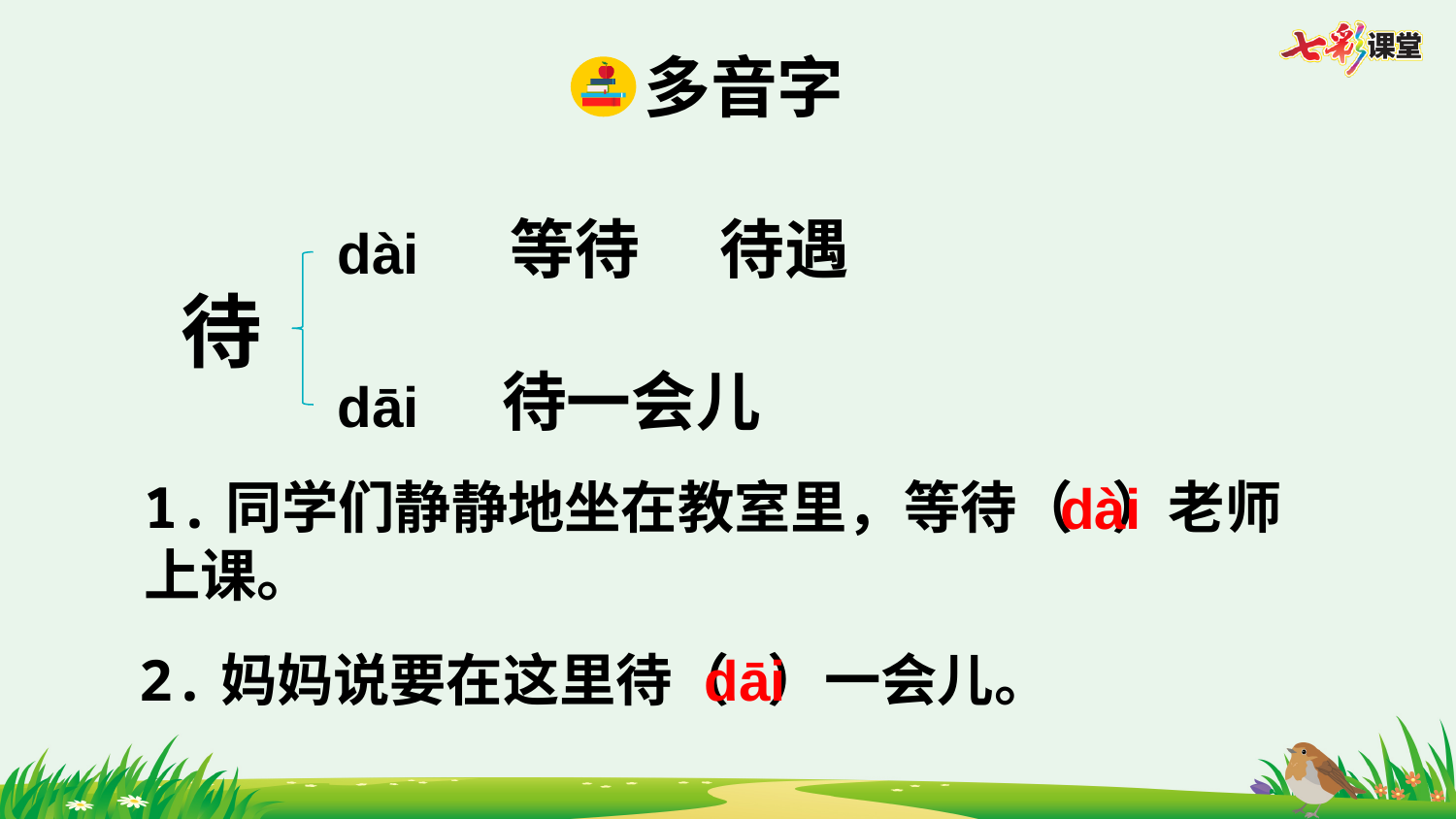

多音字

等待
待遇
dài

待
待一会儿
dāi
1.同学们静静地坐在教室里，等待（   ）老师上课。
dài
2.妈妈说要在这里待（   ）一会儿。
dāi